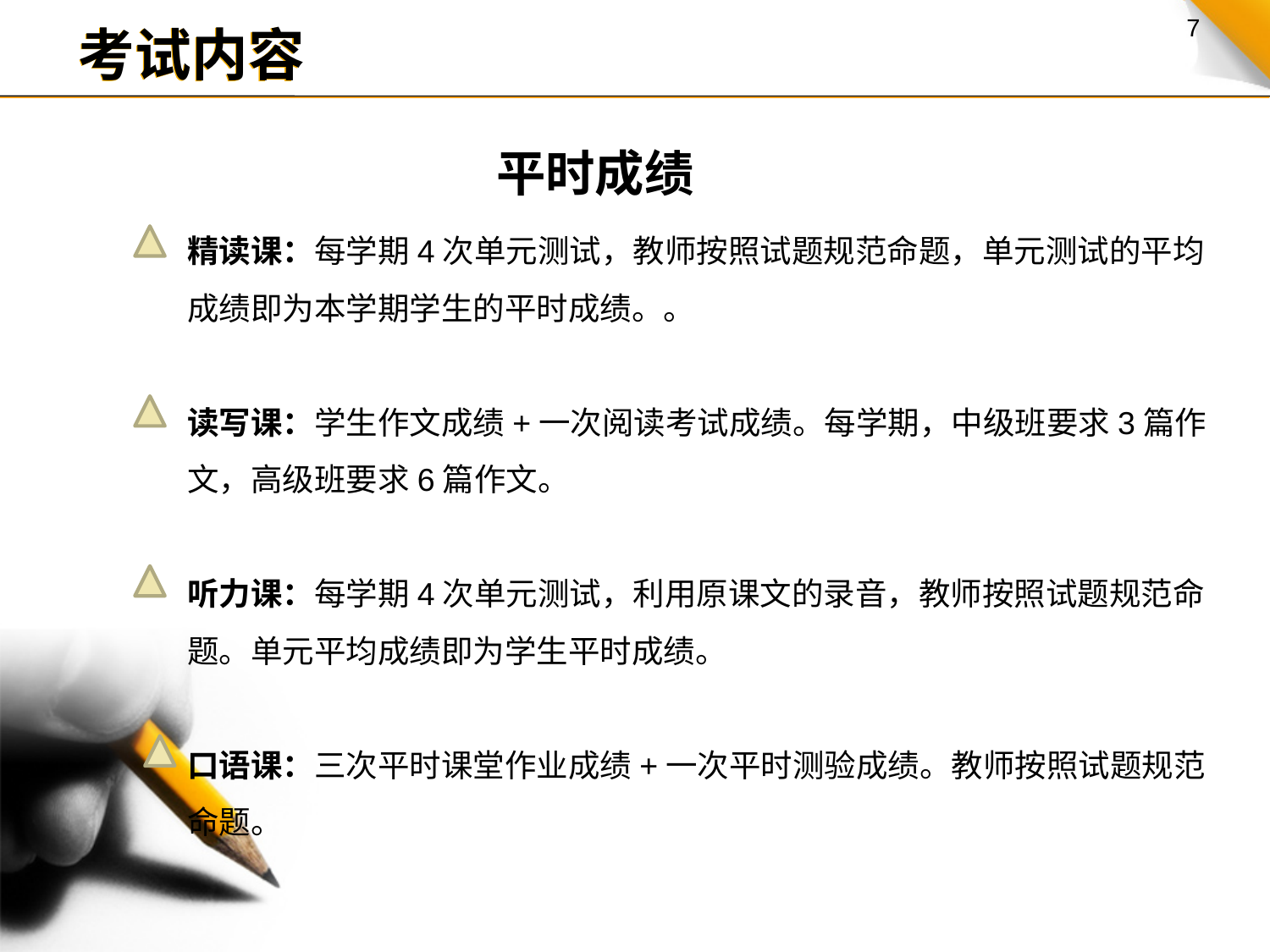

考试内容
平时成绩
精读课：每学期4次单元测试，教师按照试题规范命题，单元测试的平均成绩即为本学期学生的平时成绩。。

读写课：学生作文成绩+一次阅读考试成绩。每学期，中级班要求3篇作文，高级班要求6篇作文。

听力课：每学期4次单元测试，利用原课文的录音，教师按照试题规范命题。单元平均成绩即为学生平时成绩。

口语课：三次平时课堂作业成绩+一次平时测验成绩。教师按照试题规范命题。